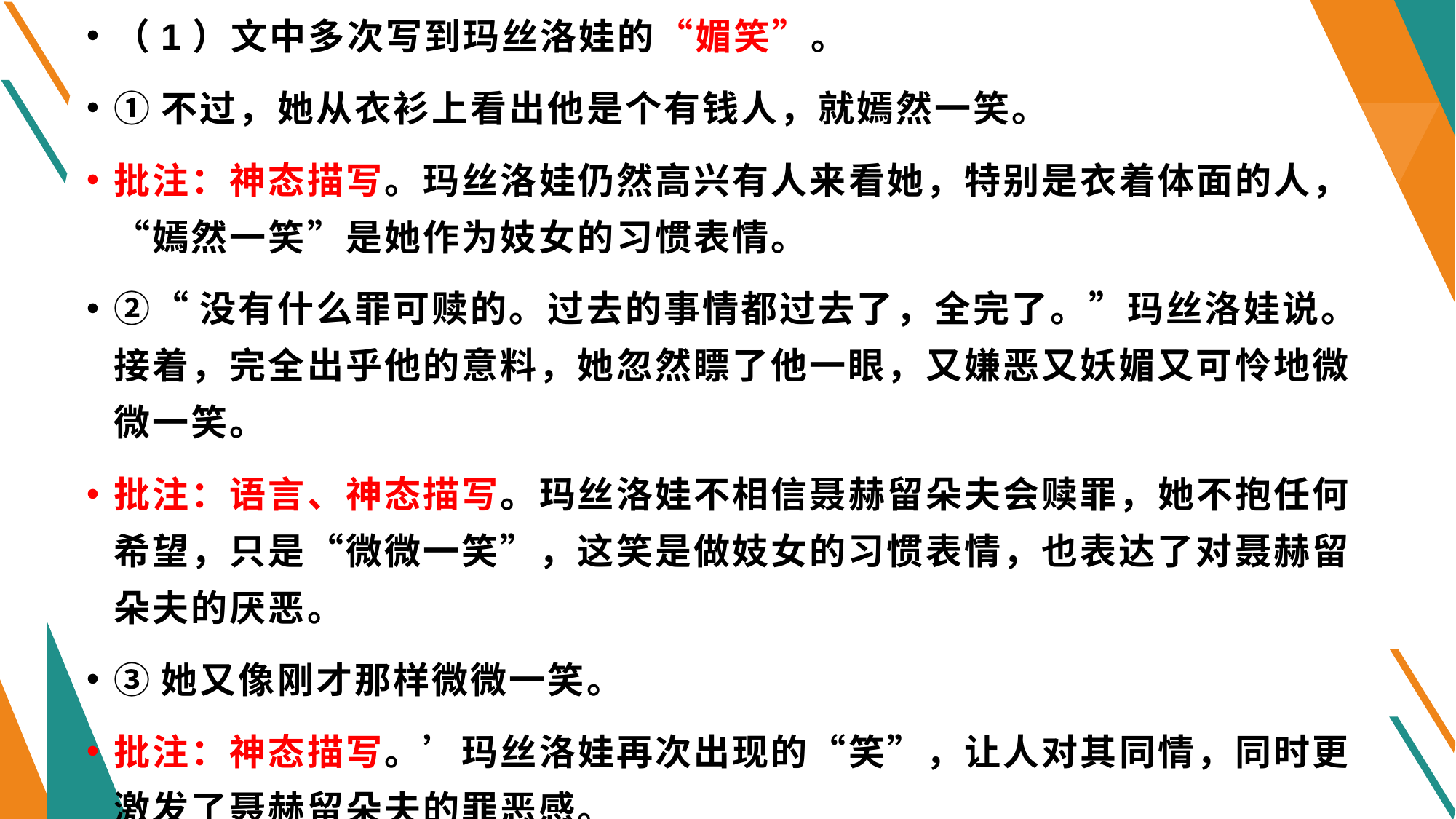

（1）文中多次写到玛丝洛娃的“媚笑”。
①不过，她从衣衫上看出他是个有钱人，就嫣然一笑。
批注：神态描写。玛丝洛娃仍然高兴有人来看她，特别是衣着体面的人，“嫣然一笑”是她作为妓女的习惯表情。
②“没有什么罪可赎的。过去的事情都过去了，全完了。”玛丝洛娃说。接着，完全出乎他的意料，她忽然瞟了他一眼，又嫌恶又妖媚又可怜地微微一笑。
批注：语言、神态描写。玛丝洛娃不相信聂赫留朵夫会赎罪，她不抱任何希望，只是“微微一笑”，这笑是做妓女的习惯表情，也表达了对聂赫留朵夫的厌恶。
③她又像刚才那样微微一笑。
批注：神态描写。’玛丝洛娃再次出现的“笑”，让人对其同情，同时更激发了聂赫留朵夫的罪恶感。